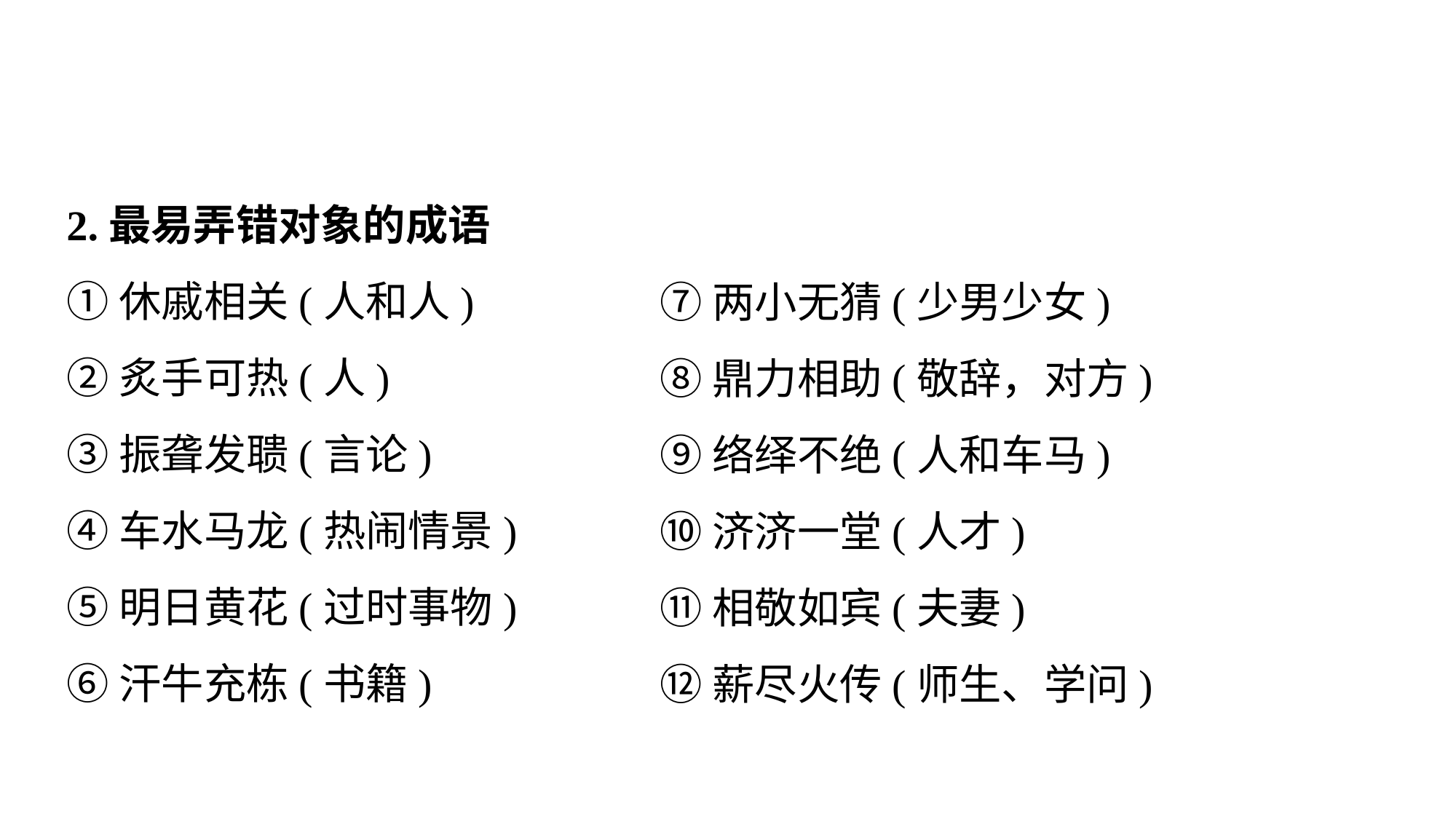

2.最易弄错对象的成语
①休戚相关(人和人)
②炙手可热(人)
③振聋发聩(言论)
④车水马龙(热闹情景)
⑤明日黄花(过时事物)
⑥汗牛充栋(书籍)
⑦两小无猜(少男少女)
⑧鼎力相助(敬辞，对方)
⑨络绎不绝(人和车马)
⑩济济一堂(人才)
⑪相敬如宾(夫妻)
⑫薪尽火传(师生、学问)